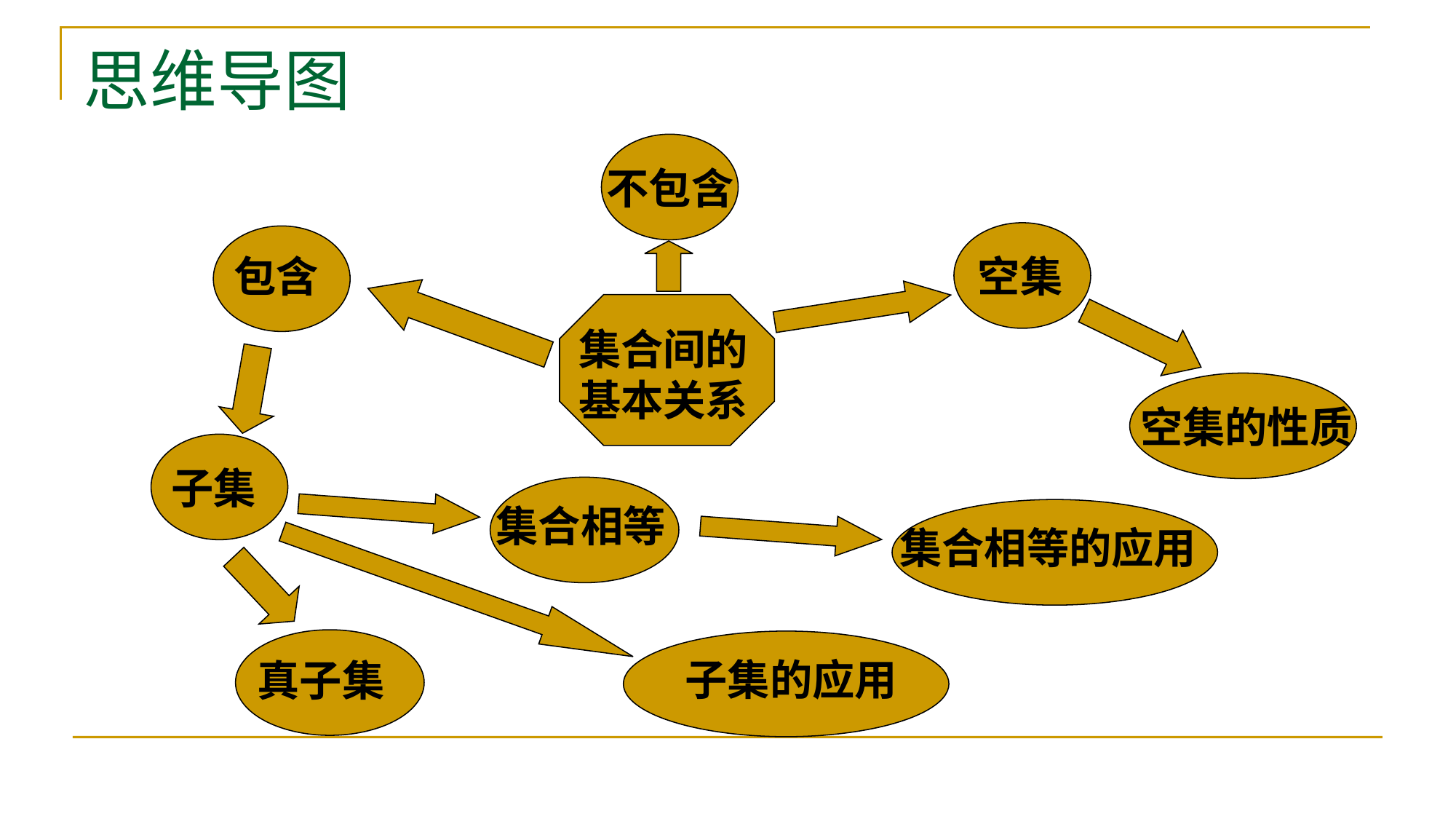

# 思维导图

不包含

包含
空集

集合间的基本关系

空集的性质

子集

集合相等

集合相等的应用

子集的应用
真子集